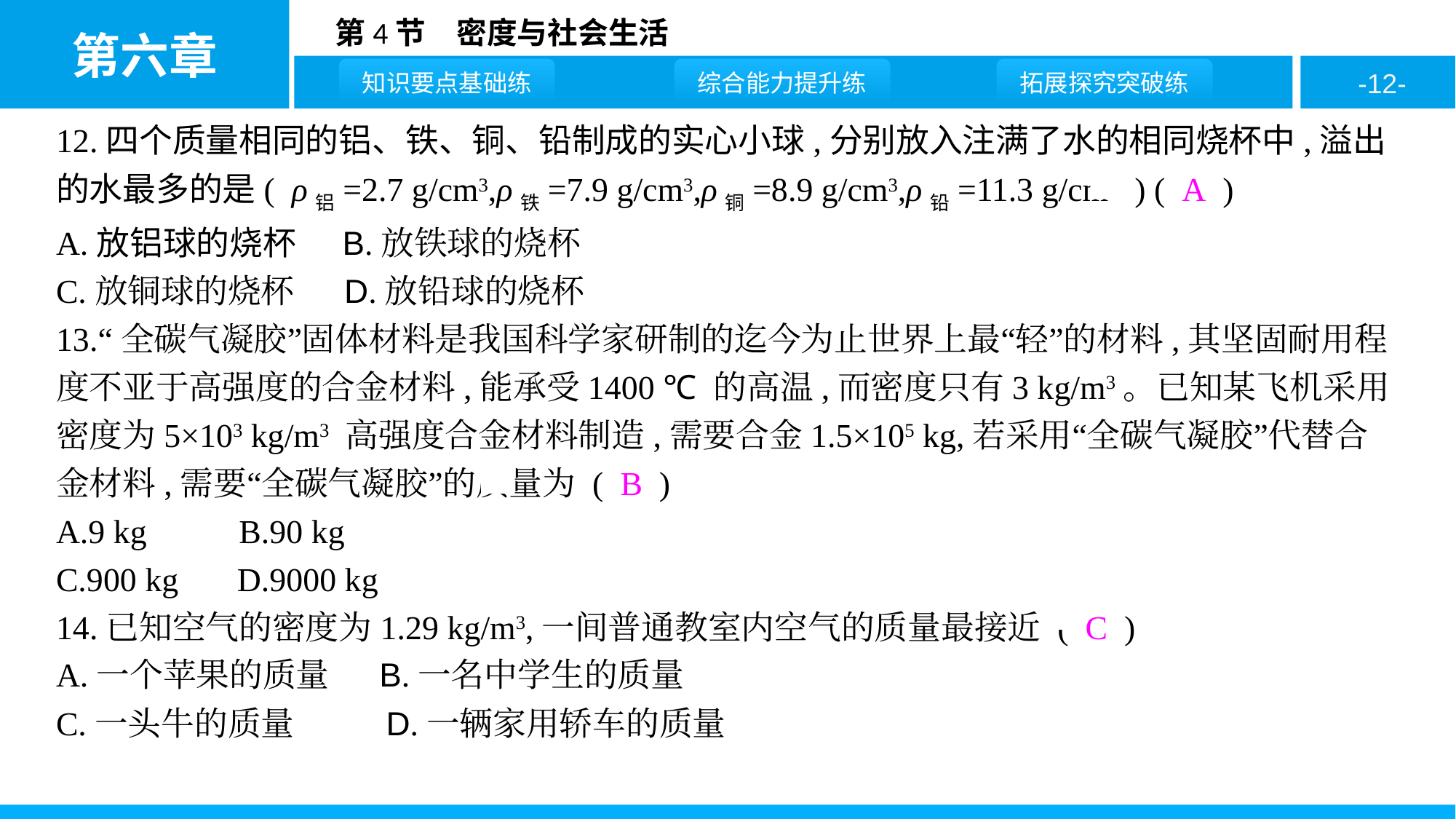

12.四个质量相同的铝、铁、铜、铅制成的实心小球,分别放入注满了水的相同烧杯中,溢出的水最多的是(  ρ铝=2.7 g/cm3,ρ铁=7.9 g/cm3,ρ铜=8.9 g/cm3,ρ铅=11.3 g/cm3  ) (  A  )
A.放铝球的烧杯     B.放铁球的烧杯
C.放铜球的烧杯     D.放铅球的烧杯
13.“全碳气凝胶”固体材料是我国科学家研制的迄今为止世界上最“轻”的材料,其坚固耐用程度不亚于高强度的合金材料,能承受1400 ℃ 的高温,而密度只有3 kg/m3。已知某飞机采用密度为5×103 kg/m3 高强度合金材料制造,需要合金1.5×105 kg,若采用“全碳气凝胶”代替合金材料,需要“全碳气凝胶”的质量为 (  B  )
A.9 kg           B.90 kg
C.900 kg       D.9000 kg
14.已知空气的密度为1.29 kg/m3,一间普通教室内空气的质量最接近 (  C  )
A.一个苹果的质量     B.一名中学生的质量
C.一头牛的质量          D.一辆家用轿车的质量